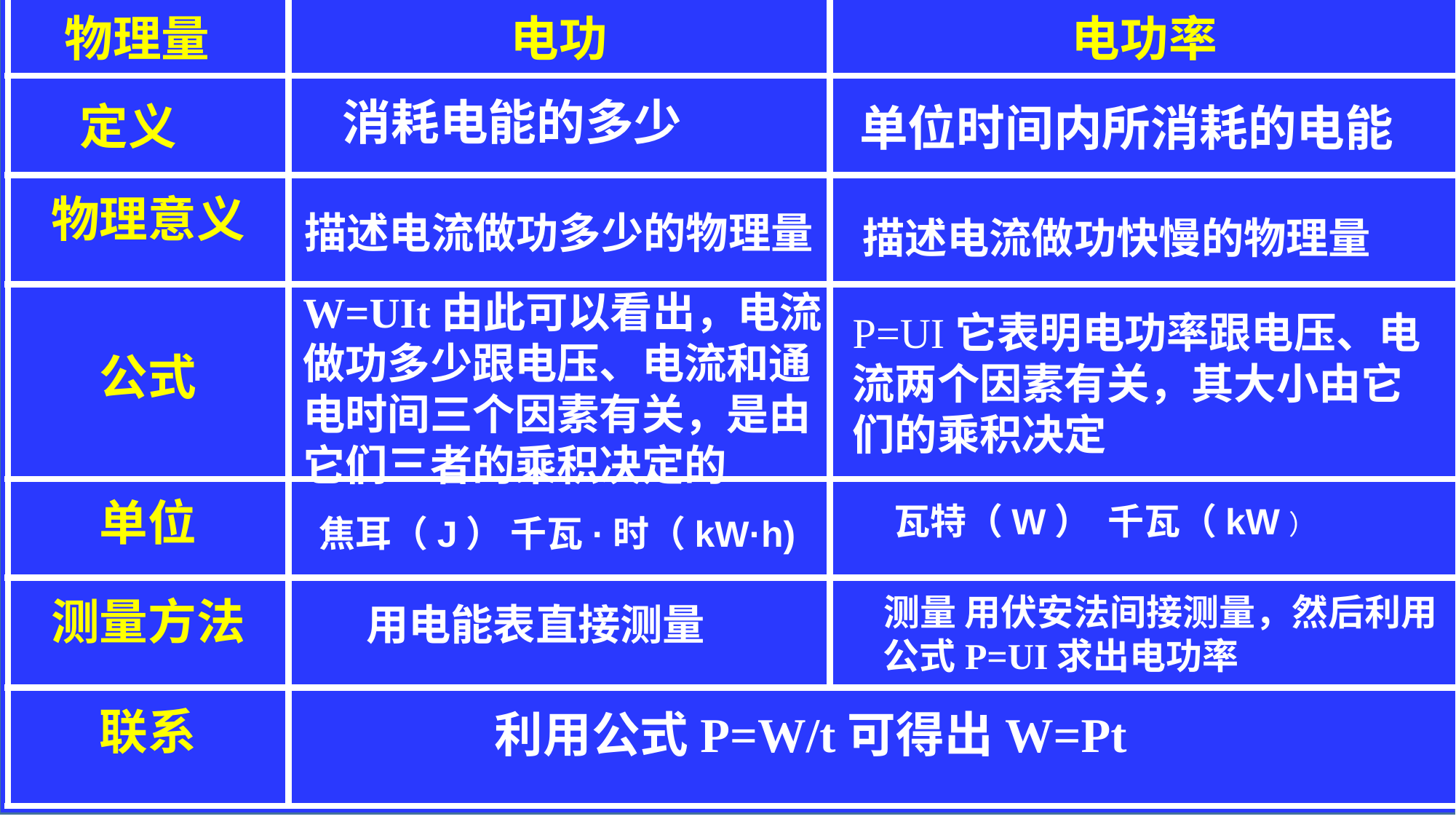

| 物理量 | 电功 | 电功率 |
| --- | --- | --- |
|  |  |  |
| 物理意义 |  |  |
| 公式 |  |  |
| 单位 |  |  |
| 测量方法 |  |  |
| 联系 |  |  |

消耗电能的多少
定义
单位时间内所消耗的电能
描述电流做功多少的物理量
描述电流做功快慢的物理量
W=UIt由此可以看出，电流做功多少跟电压、电流和通电时间三个因素有关，是由它们三者的乘积决定的
P=UI它表明电功率跟电压、电
流两个因素有关，其大小由它
们的乘积决定

瓦特（W）  千瓦（kW）
焦耳（J） 千瓦·时（kW·h)
测量 用伏安法间接测量，然后利用
公式P=UI求出电功率
用电能表直接测量
利用公式P=W/t可得出W=Pt